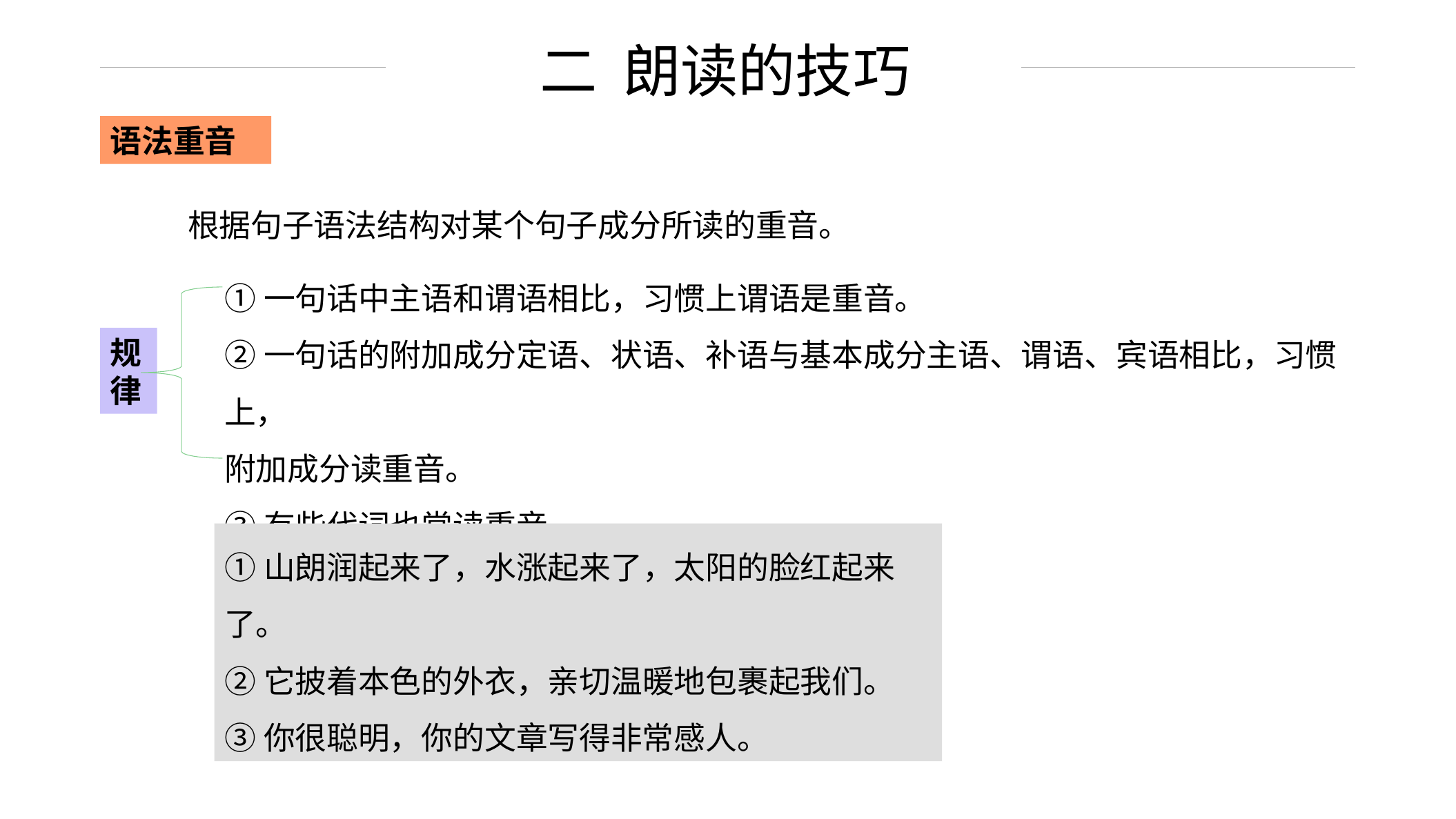

二  朗读的技巧
语法重音
根据句子语法结构对某个句子成分所读的重音。
①一句话中主语和谓语相比，习惯上谓语是重音。
②一句话的附加成分定语、状语、补语与基本成分主语、谓语、宾语相比，习惯上，
附加成分读重音。
③有些代词也常读重音。

规
律
西    方
①山朗润起来了，水涨起来了，太阳的脸红起来了。
②它披着本色的外衣，亲切温暖地包裹起我们。
③你很聪明，你的文章写得非常感人。